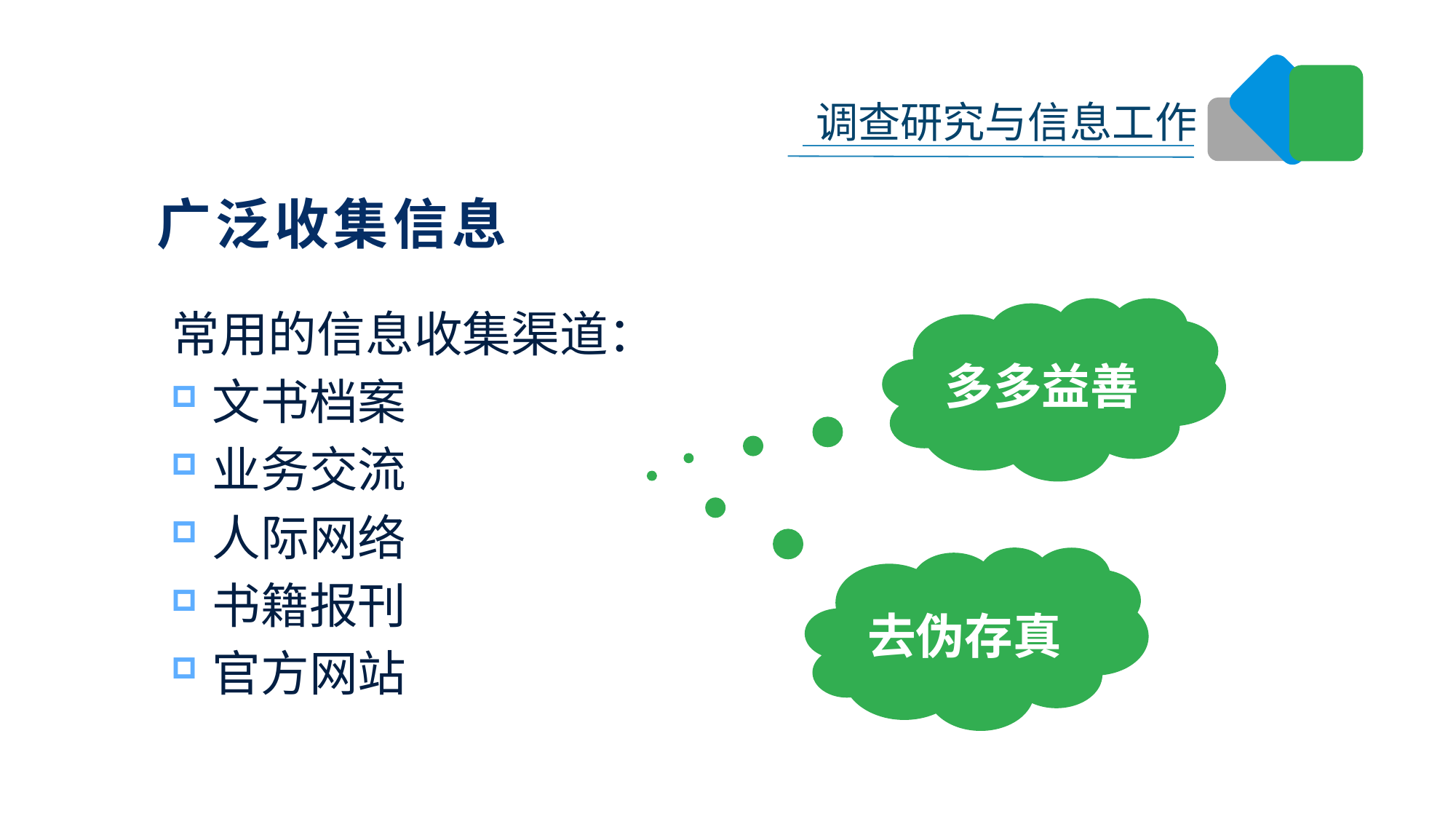

广泛收集信息
多多益善
常用的信息收集渠道：
文书档案
业务交流
人际网络
书籍报刊
官方网站
去伪存真